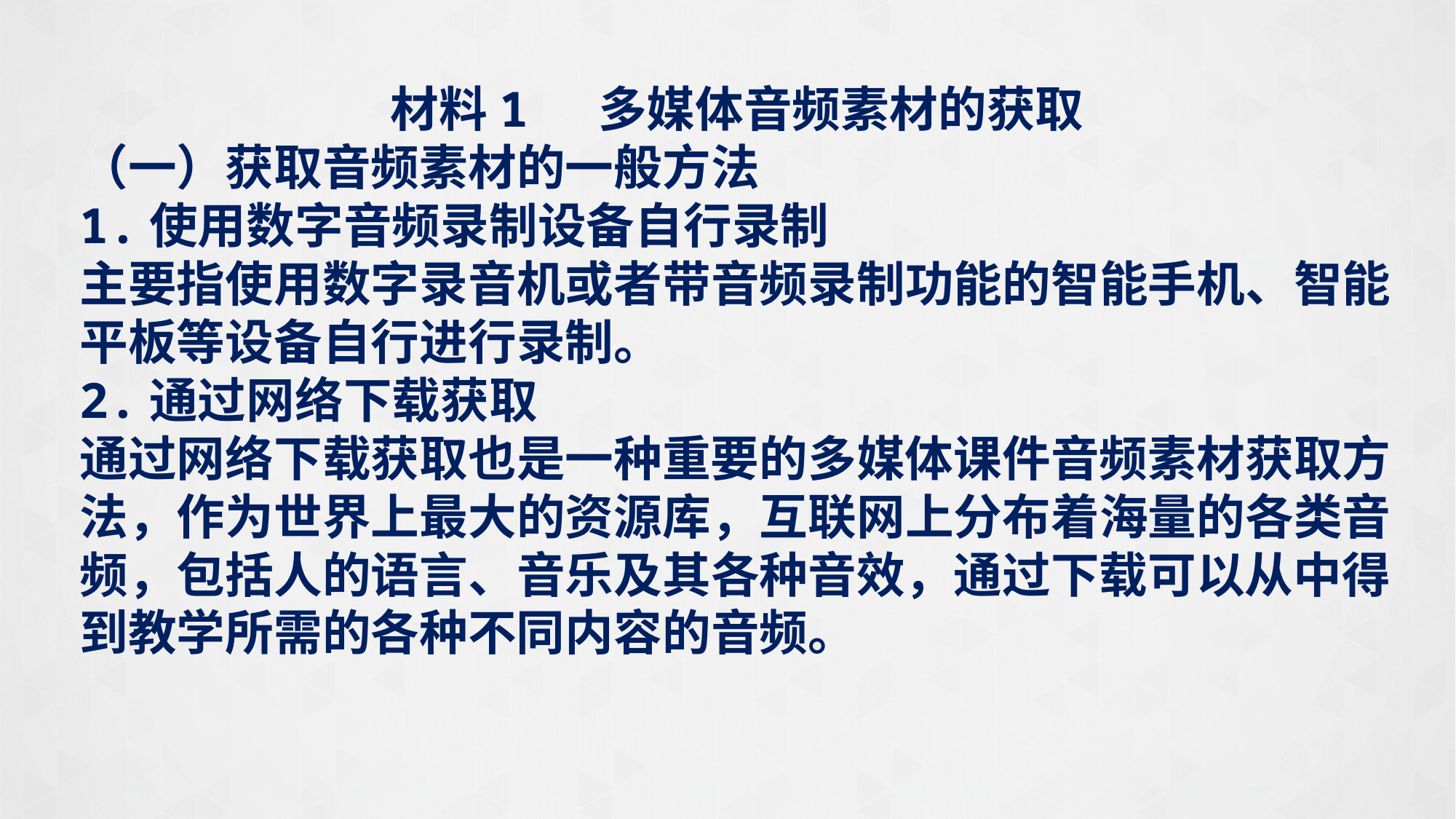

材料1  多媒体音频素材的获取
（一）获取音频素材的一般方法
1.使用数字音频录制设备自行录制
主要指使用数字录音机或者带音频录制功能的智能手机、智能平板等设备自行进行录制。
2.通过网络下载获取
通过网络下载获取也是一种重要的多媒体课件音频素材获取方法，作为世界上最大的资源库，互联网上分布着海量的各类音频，包括人的语言、音乐及其各种音效，通过下载可以从中得到教学所需的各种不同内容的音频。